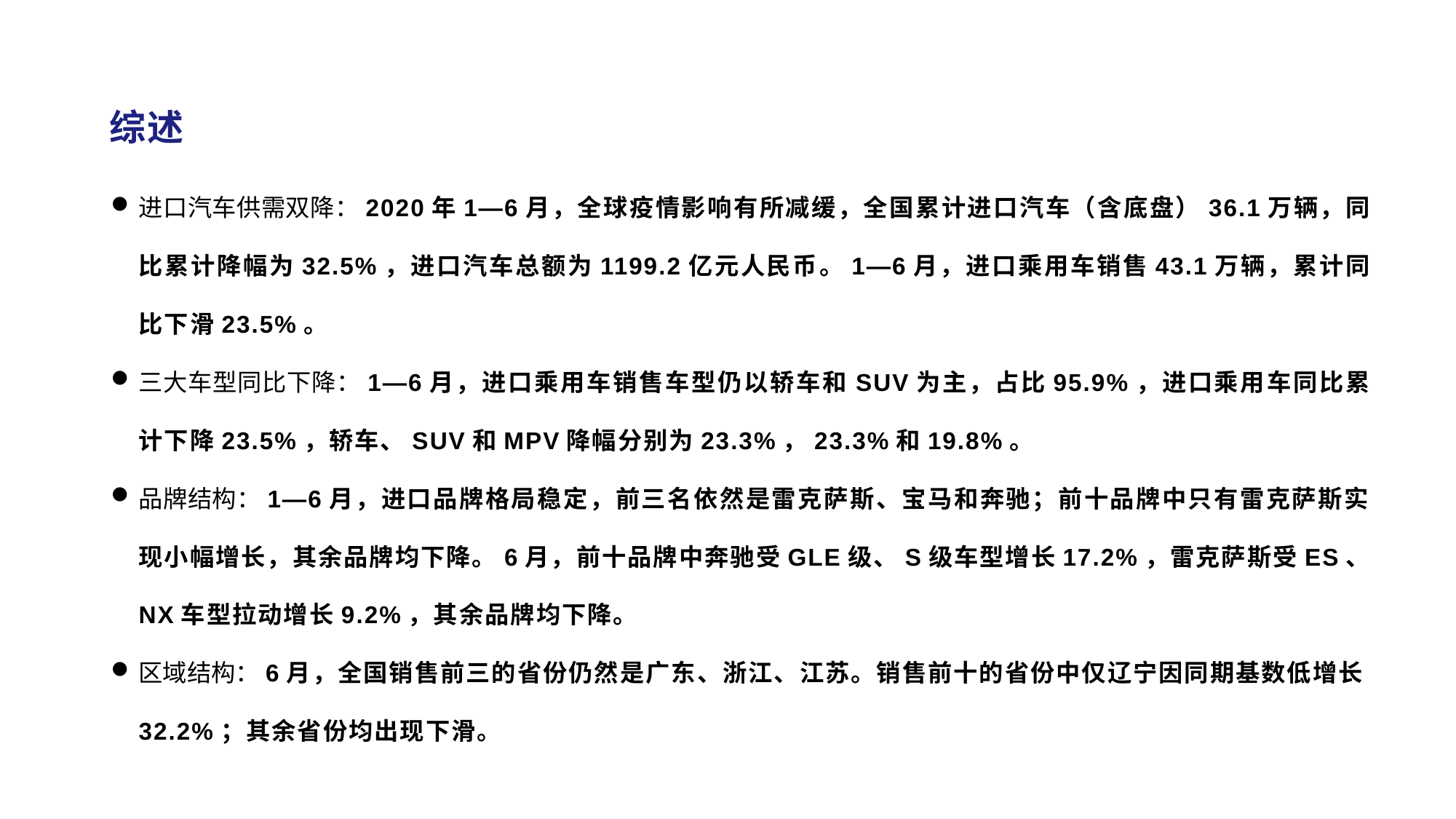

综述
进口汽车供需双降：2020年1—6月，全球疫情影响有所减缓，全国累计进口汽车（含底盘）36.1万辆，同比累计降幅为32.5%，进口汽车总额为1199.2亿元人民币。1—6月，进口乘用车销售43.1万辆，累计同比下滑23.5%。
三大车型同比下降：1—6月，进口乘用车销售车型仍以轿车和SUV为主，占比95.9%，进口乘用车同比累计下降23.5%，轿车、SUV和MPV降幅分别为23.3%，23.3%和19.8%。
品牌结构：1—6月，进口品牌格局稳定，前三名依然是雷克萨斯、宝马和奔驰；前十品牌中只有雷克萨斯实现小幅增长，其余品牌均下降。6月，前十品牌中奔驰受GLE级、S级车型增长17.2%，雷克萨斯受ES、NX车型拉动增长9.2%，其余品牌均下降。
区域结构：6月，全国销售前三的省份仍然是广东、浙江、江苏。销售前十的省份中仅辽宁因同期基数低增长32.2%；其余省份均出现下滑。